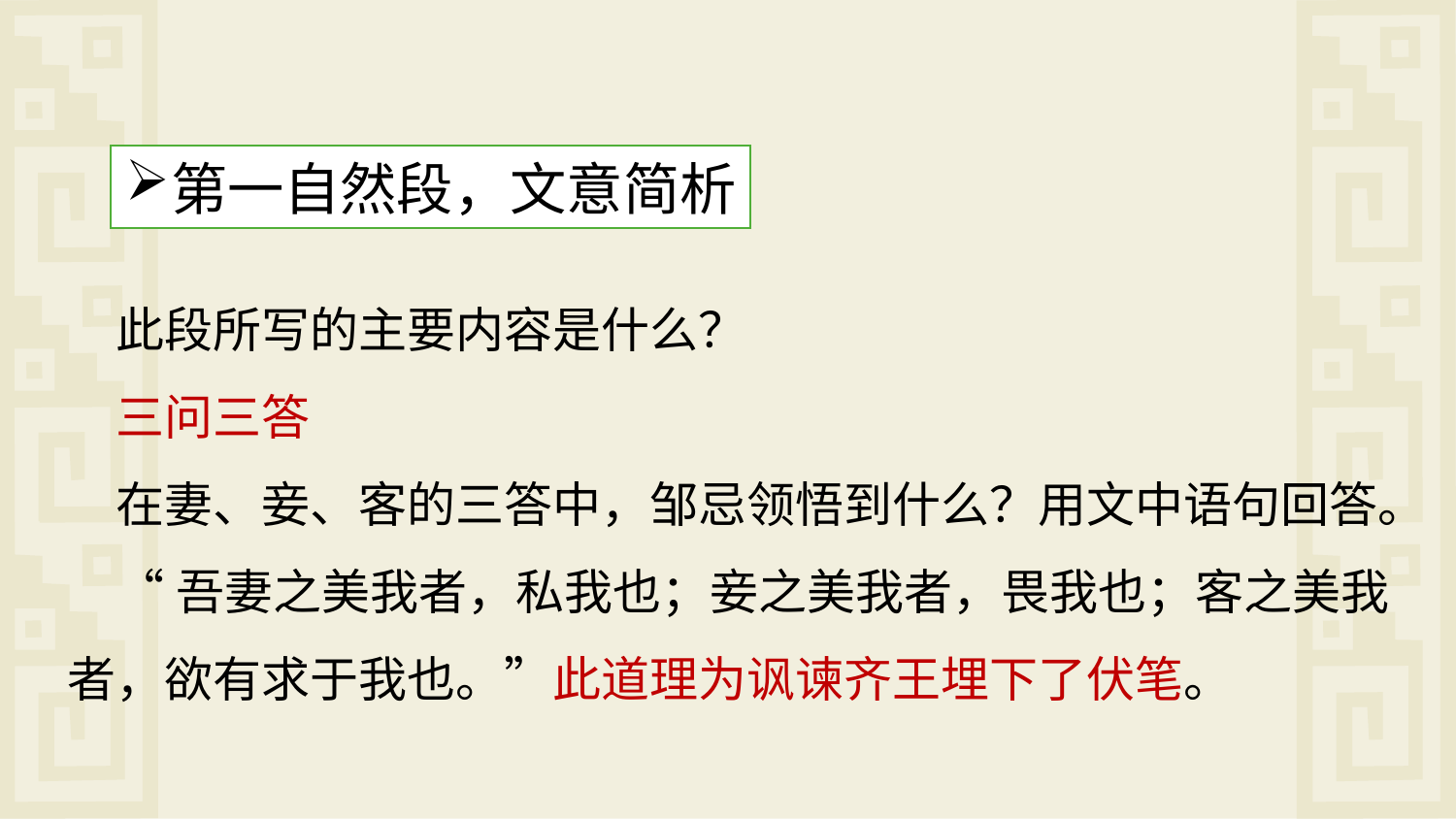

第一自然段，文意简析
此段所写的主要内容是什么？
三问三答
在妻、妾、客的三答中，邹忌领悟到什么？用文中语句回答。
“吾妻之美我者，私我也；妾之美我者，畏我也；客之美我者，欲有求于我也。”此道理为讽谏齐王埋下了伏笔。